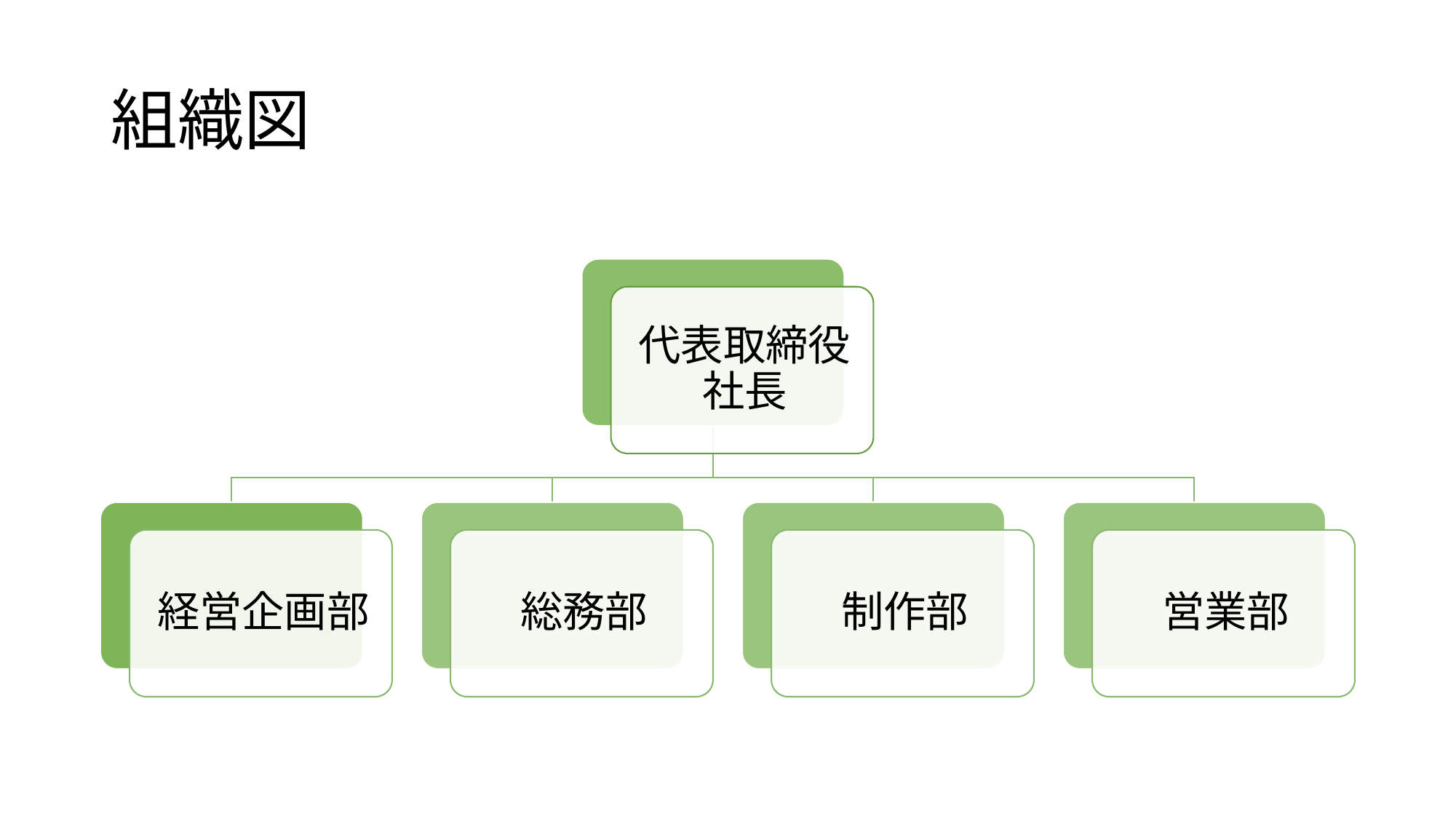

# 組織図
代表取締役社長
経営企画部
総務部
制作部
営業部